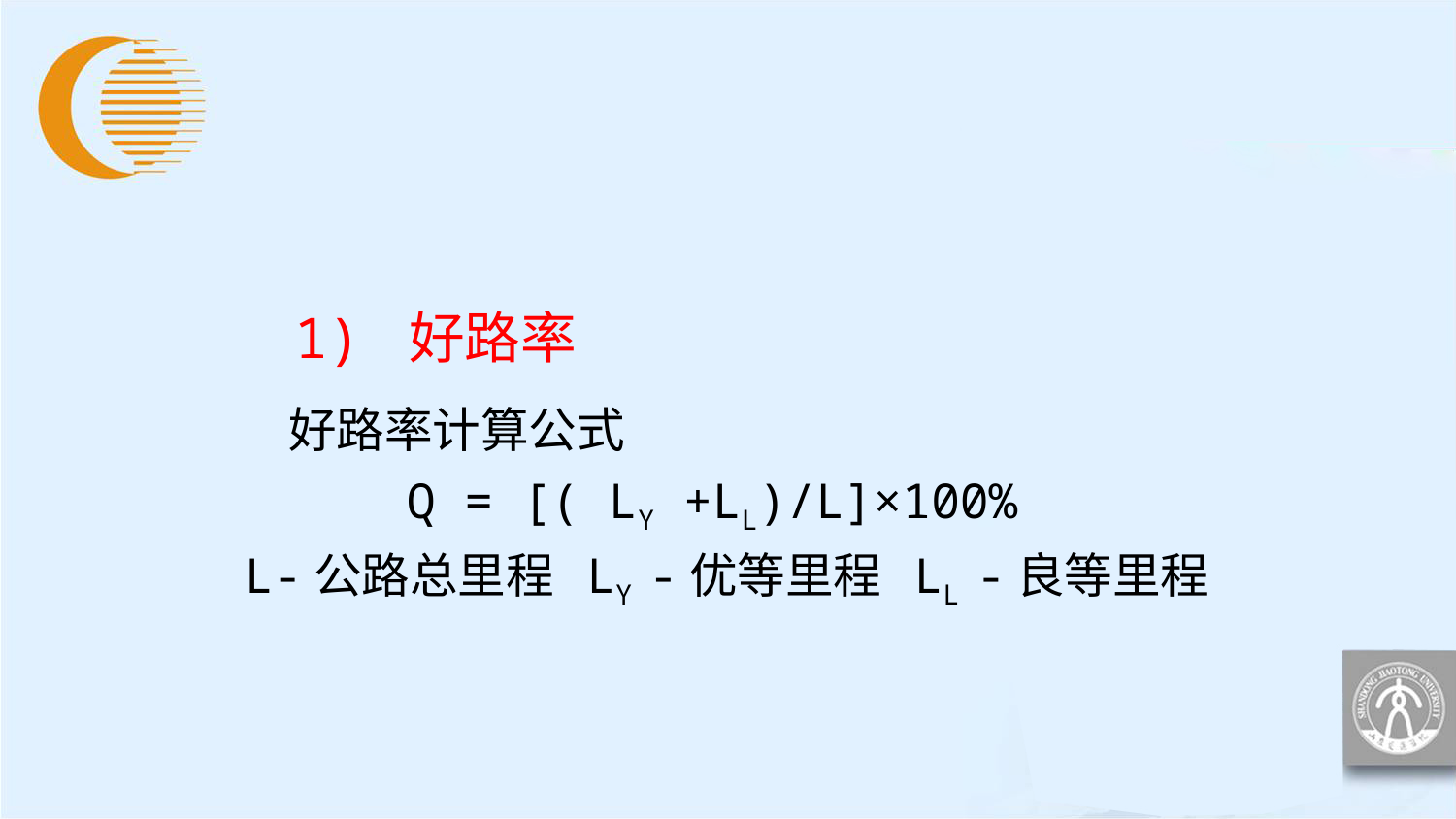

1) 好路率
    好路率计算公式
Q = [( LY +LL)/L]×100%
 L-公路总里程  LY -优等里程  LL -良等里程